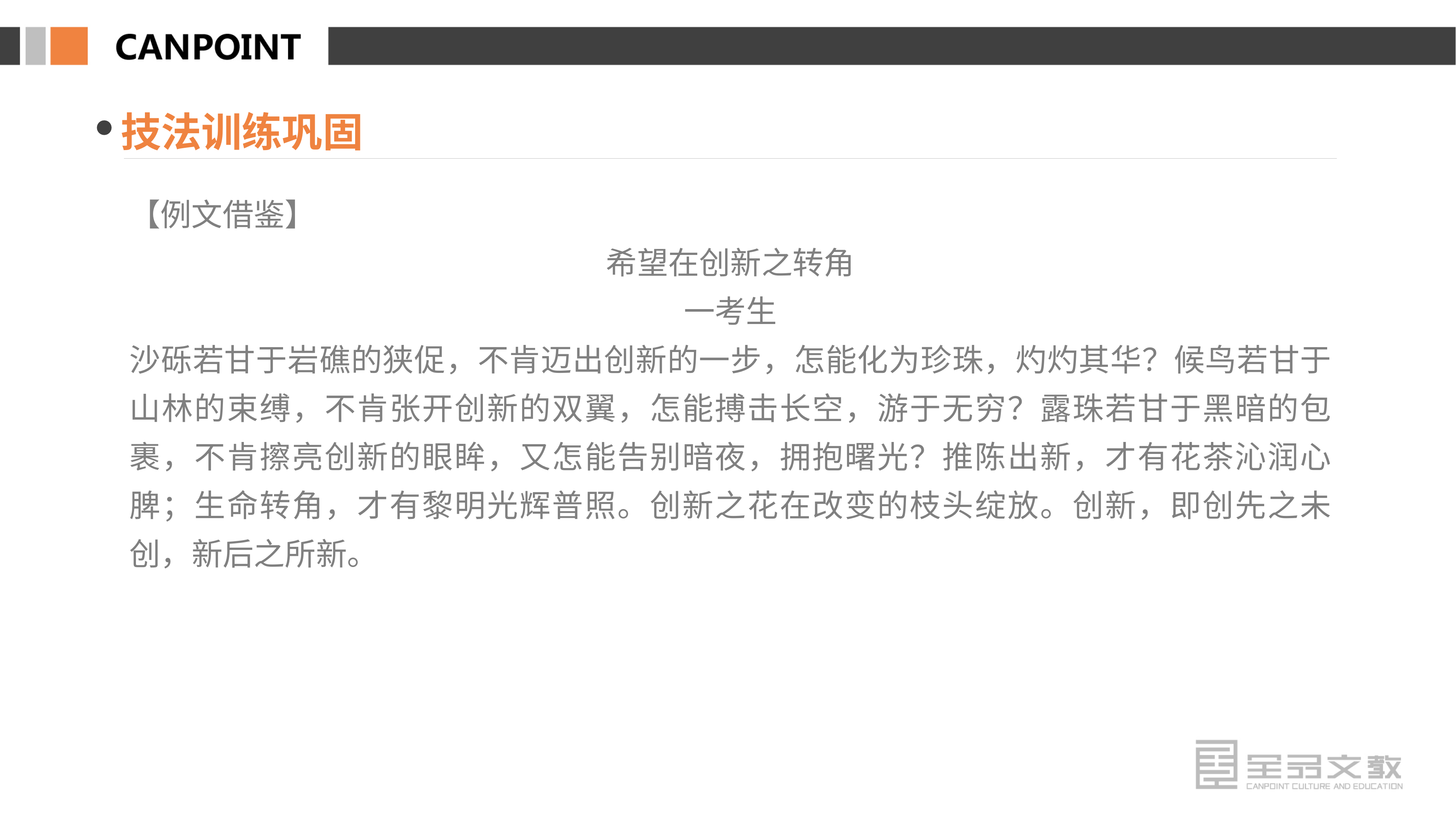

技法训练巩固

【例文借鉴】
希望在创新之转角
一考生
沙砾若甘于岩礁的狭促，不肯迈出创新的一步，怎能化为珍珠，灼灼其华？候鸟若甘于山林的束缚，不肯张开创新的双翼，怎能搏击长空，游于无穷？露珠若甘于黑暗的包裹，不肯擦亮创新的眼眸，又怎能告别暗夜，拥抱曙光？推陈出新，才有花茶沁润心脾；生命转角，才有黎明光辉普照。创新之花在改变的枝头绽放。创新，即创先之未创，新后之所新。